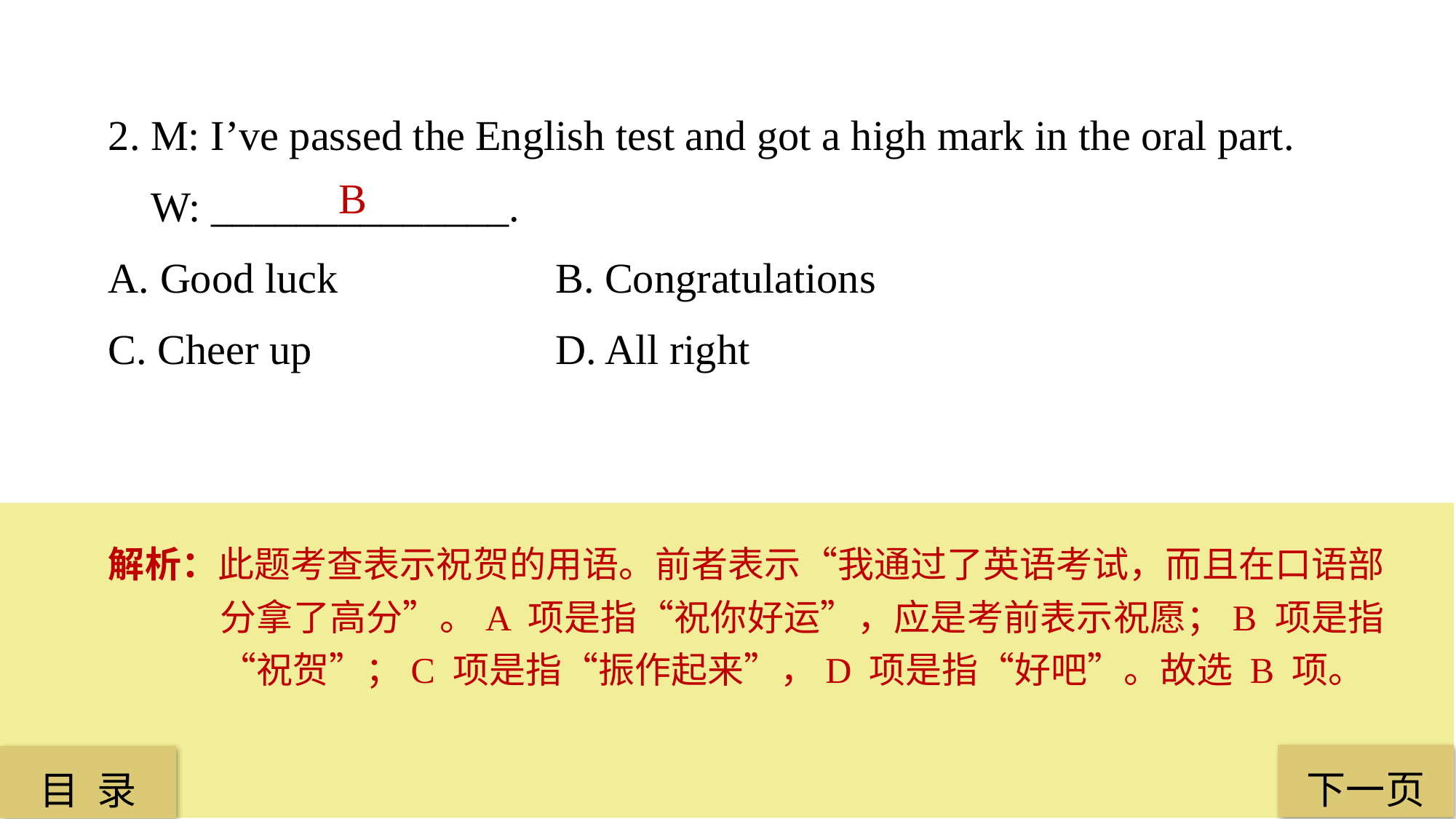

2. M: I’ve passed the English test and got a high mark in the oral part.
    W: ______________.
A. Good luck		 B. Congratulations
C. Cheer up 			 D. All right
B
解析：此题考查表示祝贺的用语。前者表示“我通过了英语考试，而且在口语部分拿了高分”。A 项是指“祝你好运”，应是考前表示祝愿；B 项是指“祝贺”；C 项是指“振作起来”，D 项是指“好吧”。故选 B 项。